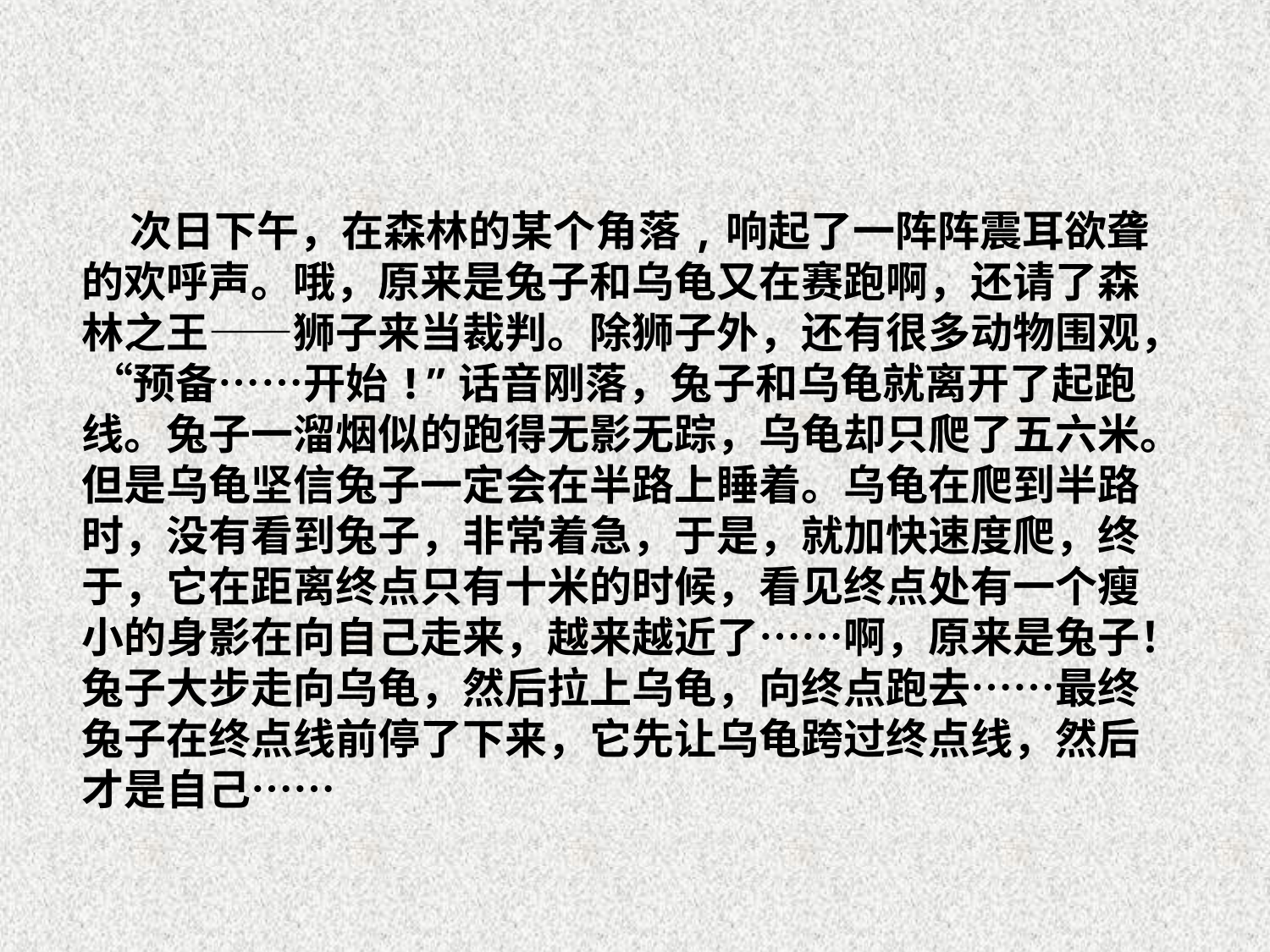

次日下午，在森林的某个角落,响起了一阵阵震耳欲聋的欢呼声。哦，原来是兔子和乌龟又在赛跑啊，还请了森林之王——狮子来当裁判。除狮子外，还有很多动物围观， “预备……开始!”话音刚落，兔子和乌龟就离开了起跑线。兔子一溜烟似的跑得无影无踪，乌龟却只爬了五六米。但是乌龟坚信兔子一定会在半路上睡着。乌龟在爬到半路时，没有看到兔子，非常着急，于是，就加快速度爬，终于，它在距离终点只有十米的时候，看见终点处有一个瘦小的身影在向自己走来，越来越近了……啊，原来是兔子！兔子大步走向乌龟，然后拉上乌龟，向终点跑去……最终兔子在终点线前停了下来，它先让乌龟跨过终点线，然后才是自己……